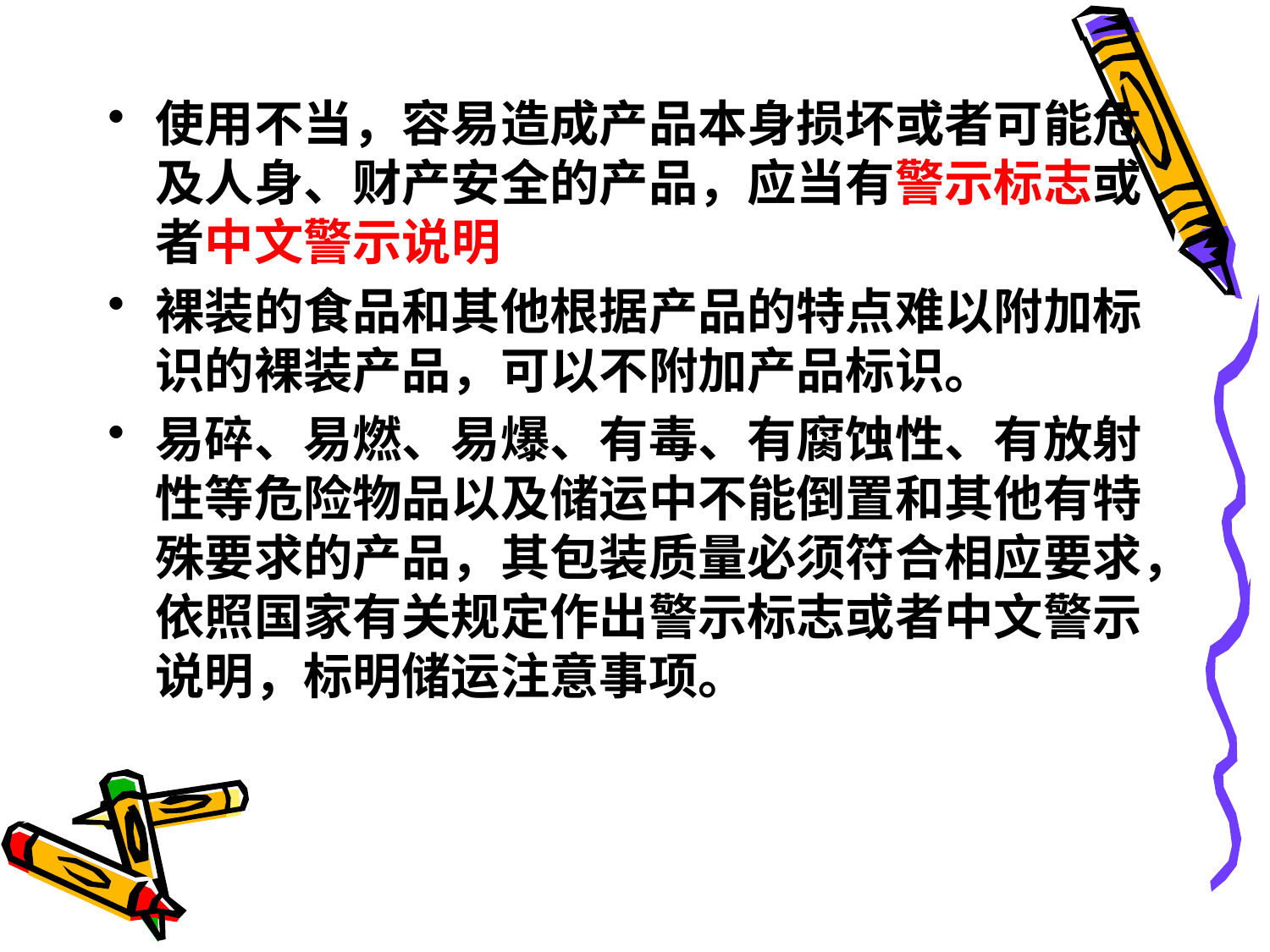

使用不当，容易造成产品本身损坏或者可能危及人身、财产安全的产品，应当有警示标志或者中文警示说明
裸装的食品和其他根据产品的特点难以附加标识的裸装产品，可以不附加产品标识。
易碎、易燃、易爆、有毒、有腐蚀性、有放射性等危险物品以及储运中不能倒置和其他有特殊要求的产品，其包装质量必须符合相应要求，依照国家有关规定作出警示标志或者中文警示说明，标明储运注意事项。